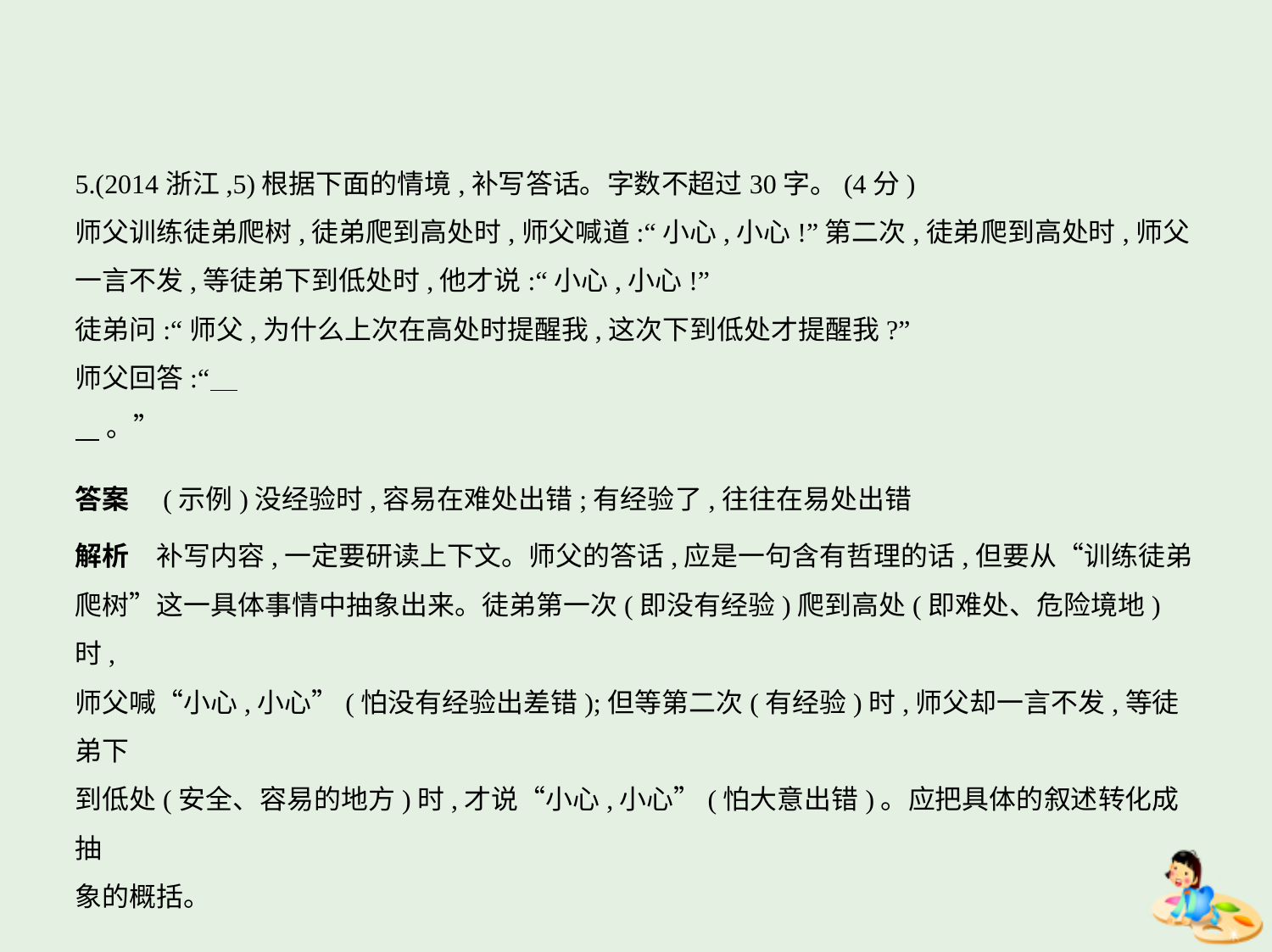

5.(2014浙江,5)根据下面的情境,补写答话。字数不超过30字。(4分)
师父训练徒弟爬树,徒弟爬到高处时,师父喊道:“小心,小心!”第二次,徒弟爬到高处时,师父
一言不发,等徒弟下到低处时,他才说:“小心,小心!”
徒弟问:“师父,为什么上次在高处时提醒我,这次下到低处才提醒我?”
师父回答:“
    。”
答案　(示例)没经验时,容易在难处出错;有经验了,往往在易处出错
解析　补写内容,一定要研读上下文。师父的答话,应是一句含有哲理的话,但要从“训练徒弟
爬树”这一具体事情中抽象出来。徒弟第一次(即没有经验)爬到高处(即难处、危险境地)时,
师父喊“小心,小心”(怕没有经验出差错);但等第二次(有经验)时,师父却一言不发,等徒弟下
到低处(安全、容易的地方)时,才说“小心,小心”(怕大意出错)。应把具体的叙述转化成抽
象的概括。